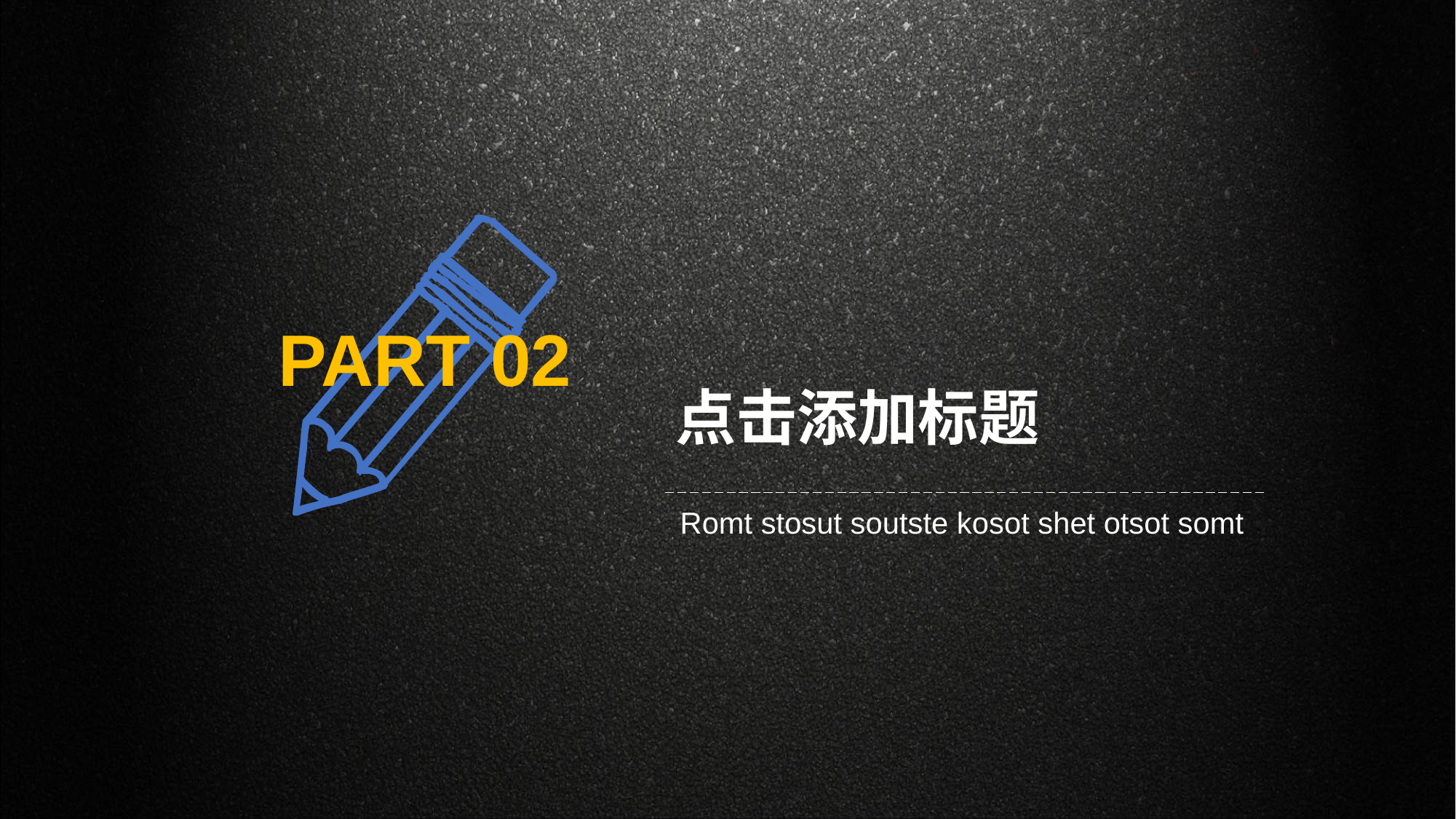

PART 02
点击添加标题
Romt stosut soutste kosot shet otsot somt